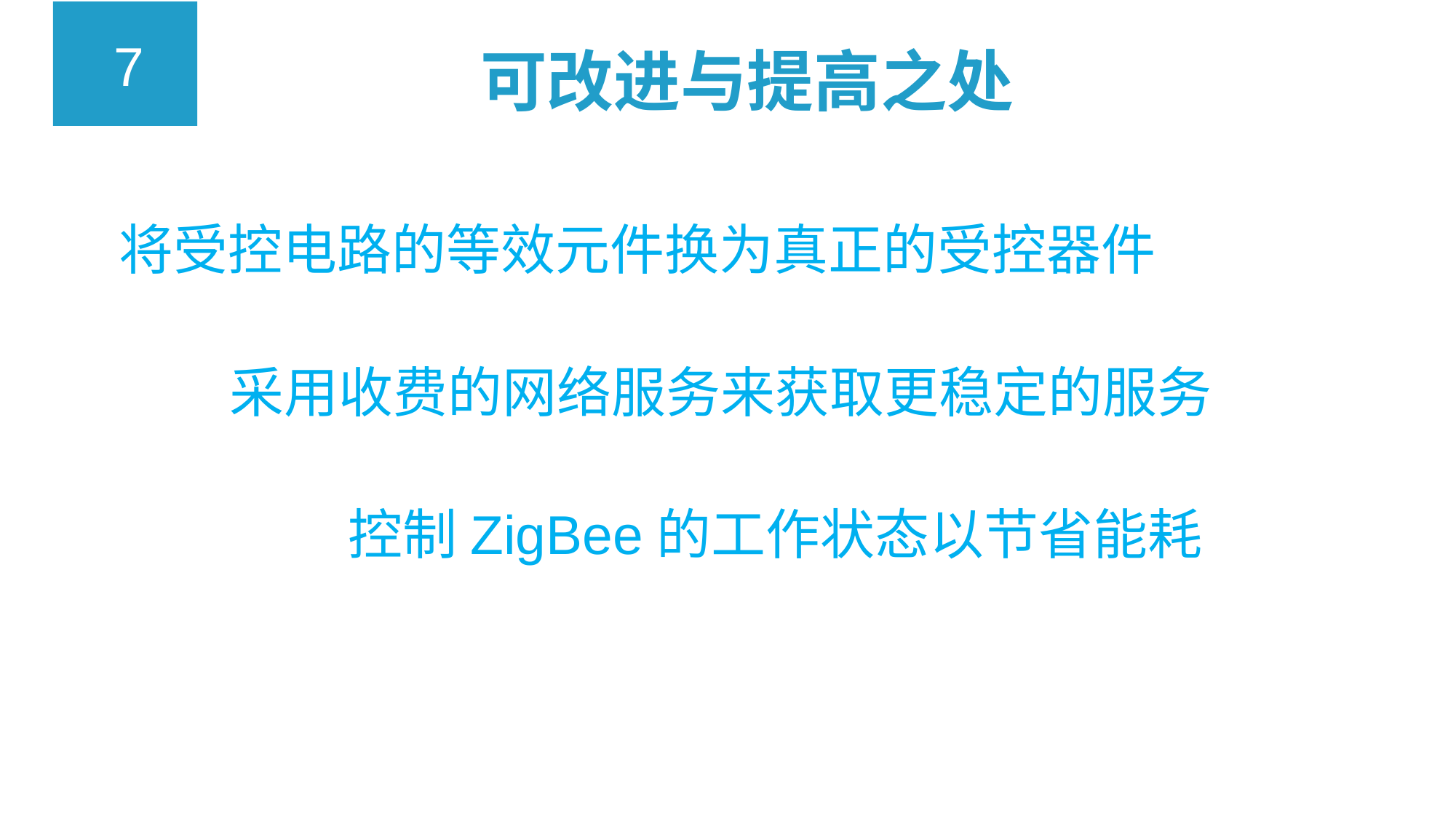

7
可改进与提高之处
控制ZigBee的工作状态以节省能耗
将受控电路的等效元件换为真正的受控器件
采用收费的网络服务来获取更稳定的服务